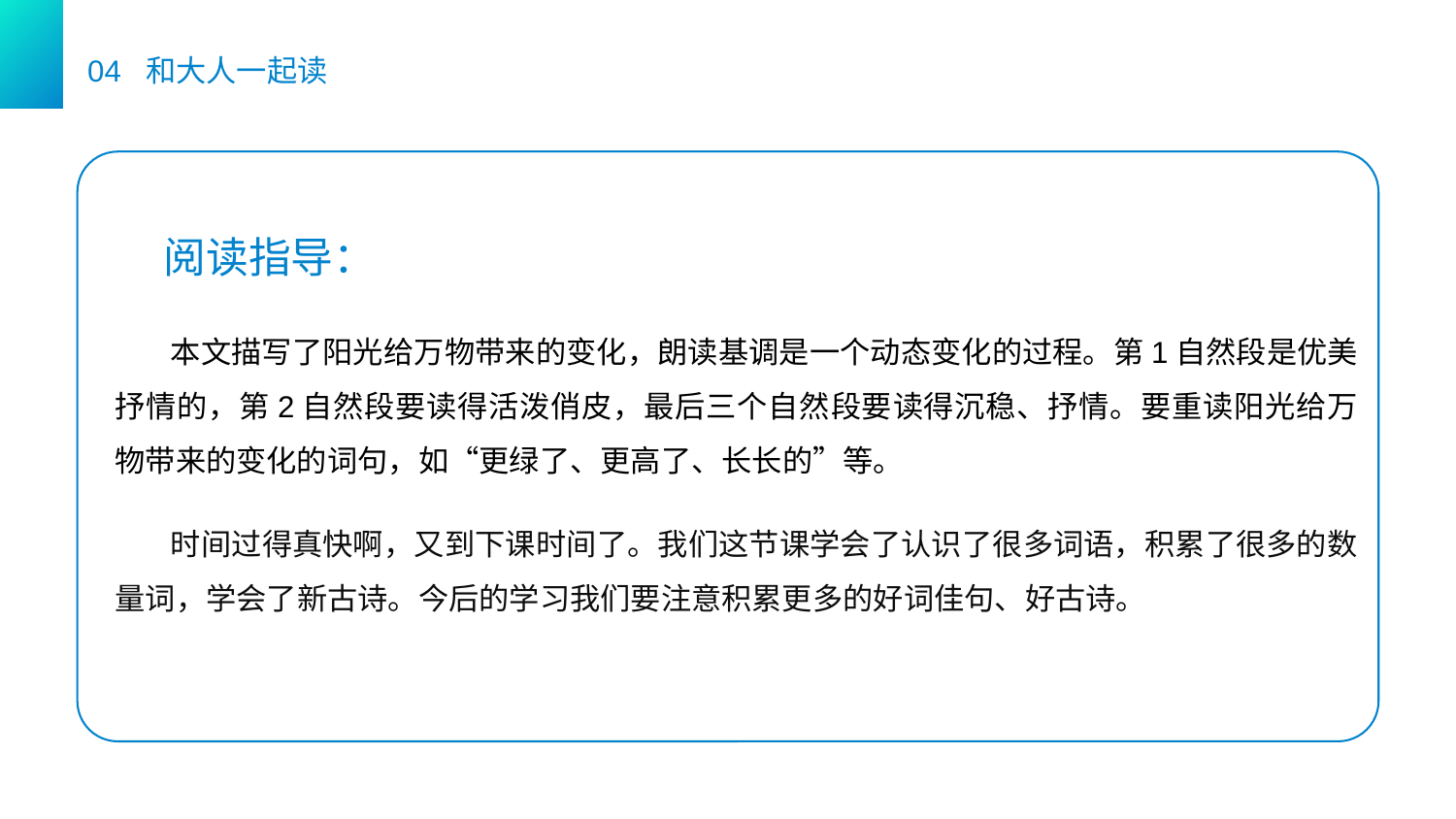

04  和大人一起读

阅读指导：
       本文描写了阳光给万物带来的变化，朗读基调是一个动态变化的过程。第1自然段是优美抒情的，第2自然段要读得活泼俏皮，最后三个自然段要读得沉稳、抒情。要重读阳光给万物带来的变化的词句，如“更绿了、更高了、长长的”等。
       时间过得真快啊，又到下课时间了。我们这节课学会了认识了很多词语，积累了很多的数量词，学会了新古诗。今后的学习我们要注意积累更多的好词佳句、好古诗。